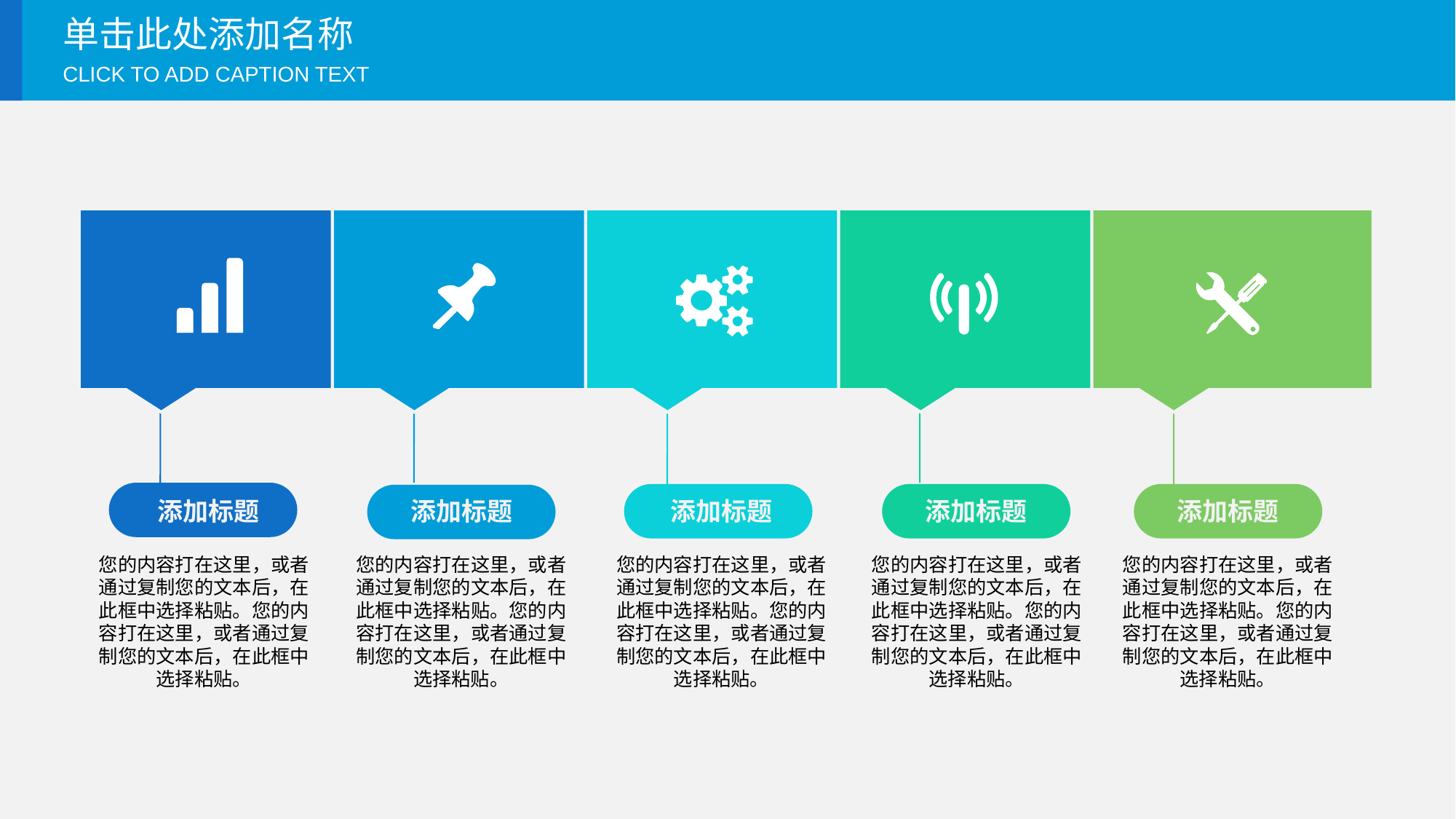

单击此处添加名称
CLICK TO ADD CAPTION TEXT

添加标题

添加标题

添加标题

添加标题

添加标题
您的内容打在这里，或者通过复制您的文本后，在此框中选择粘贴。您的内容打在这里，或者通过复制您的文本后，在此框中选择粘贴。
您的内容打在这里，或者通过复制您的文本后，在此框中选择粘贴。您的内容打在这里，或者通过复制您的文本后，在此框中选择粘贴。
您的内容打在这里，或者通过复制您的文本后，在此框中选择粘贴。您的内容打在这里，或者通过复制您的文本后，在此框中选择粘贴。
您的内容打在这里，或者通过复制您的文本后，在此框中选择粘贴。您的内容打在这里，或者通过复制您的文本后，在此框中选择粘贴。
您的内容打在这里，或者通过复制您的文本后，在此框中选择粘贴。您的内容打在这里，或者通过复制您的文本后，在此框中选择粘贴。